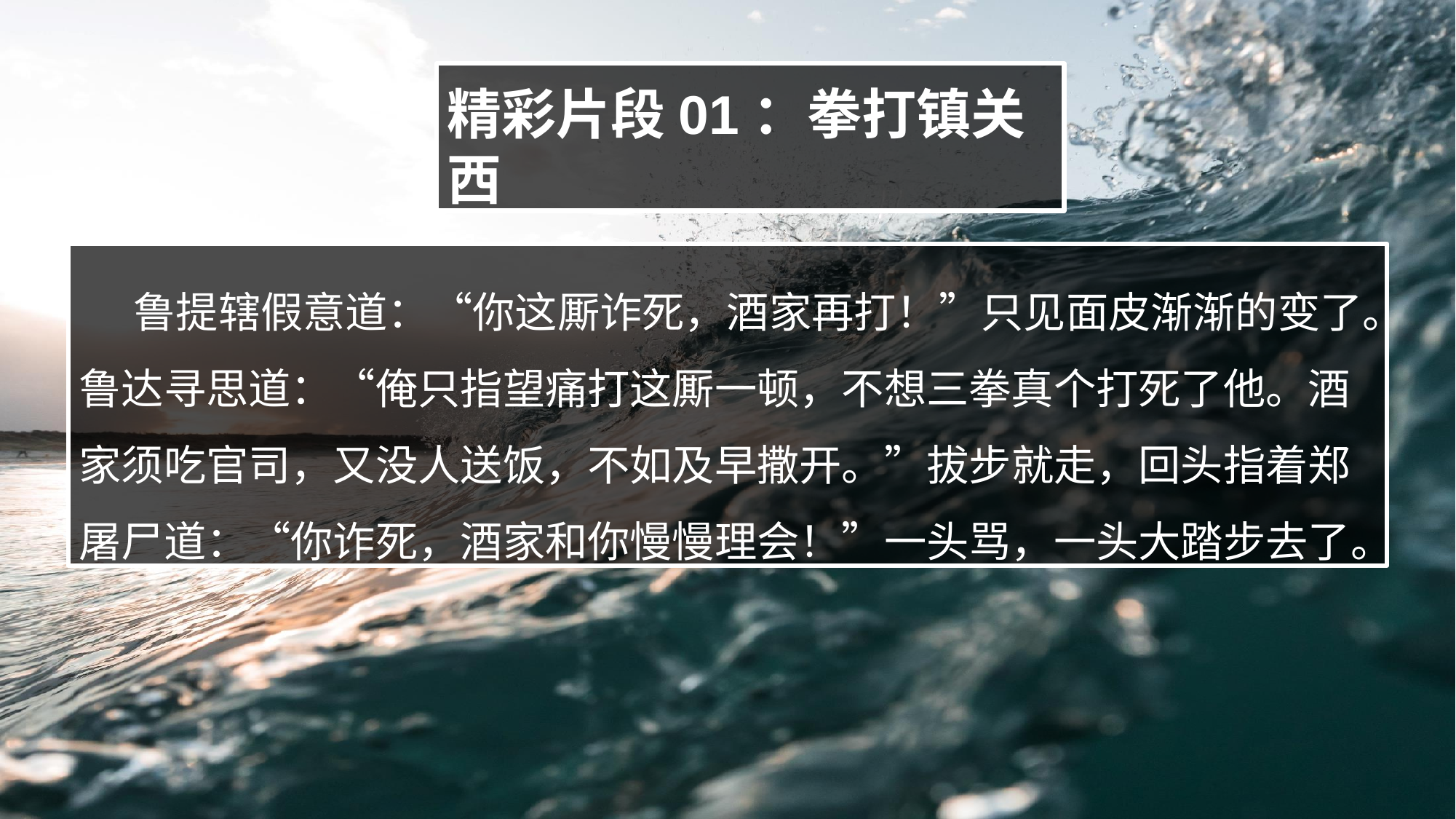

精彩片段01：拳打镇关西
鲁提辖假意道：“你这厮诈死，酒家再打！”只见面皮渐渐的变了。鲁达寻思道：“俺只指望痛打这厮一顿，不想三拳真个打死了他。酒家须吃官司，又没人送饭，不如及早撒开。”拔步就走，回头指着郑屠尸道：“你诈死，酒家和你慢慢理会！”一头骂，一头大踏步去了。